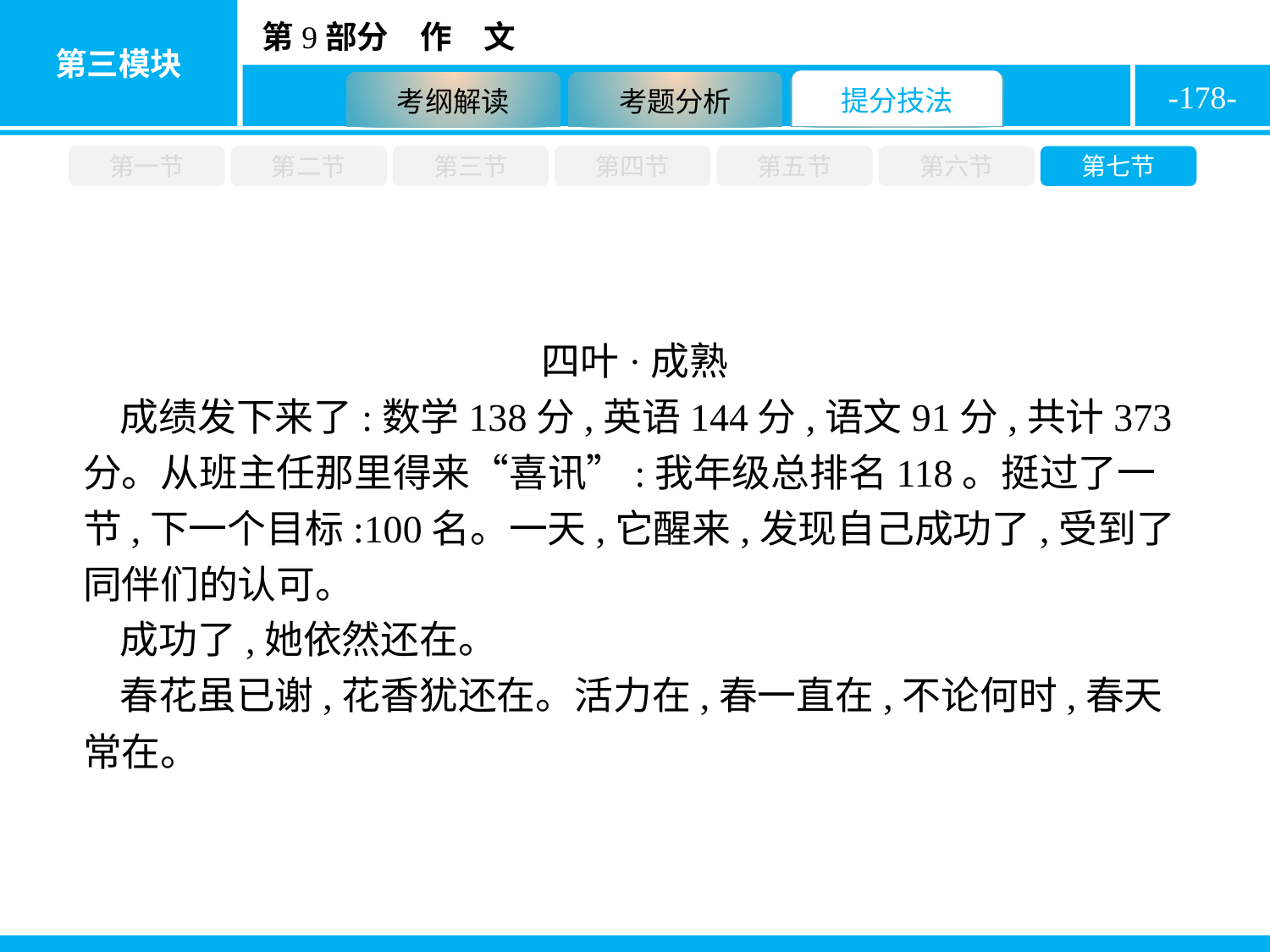

-178-
第一节
第二节
第三节
第四节
第五节
第六节
第七节
四叶·成熟
成绩发下来了:数学138分,英语144分,语文91分,共计373分。从班主任那里得来“喜讯”:我年级总排名118。挺过了一节,下一个目标:100名。一天,它醒来,发现自己成功了,受到了同伴们的认可。
成功了,她依然还在。
春花虽已谢,花香犹还在。活力在,春一直在,不论何时,春天常在。